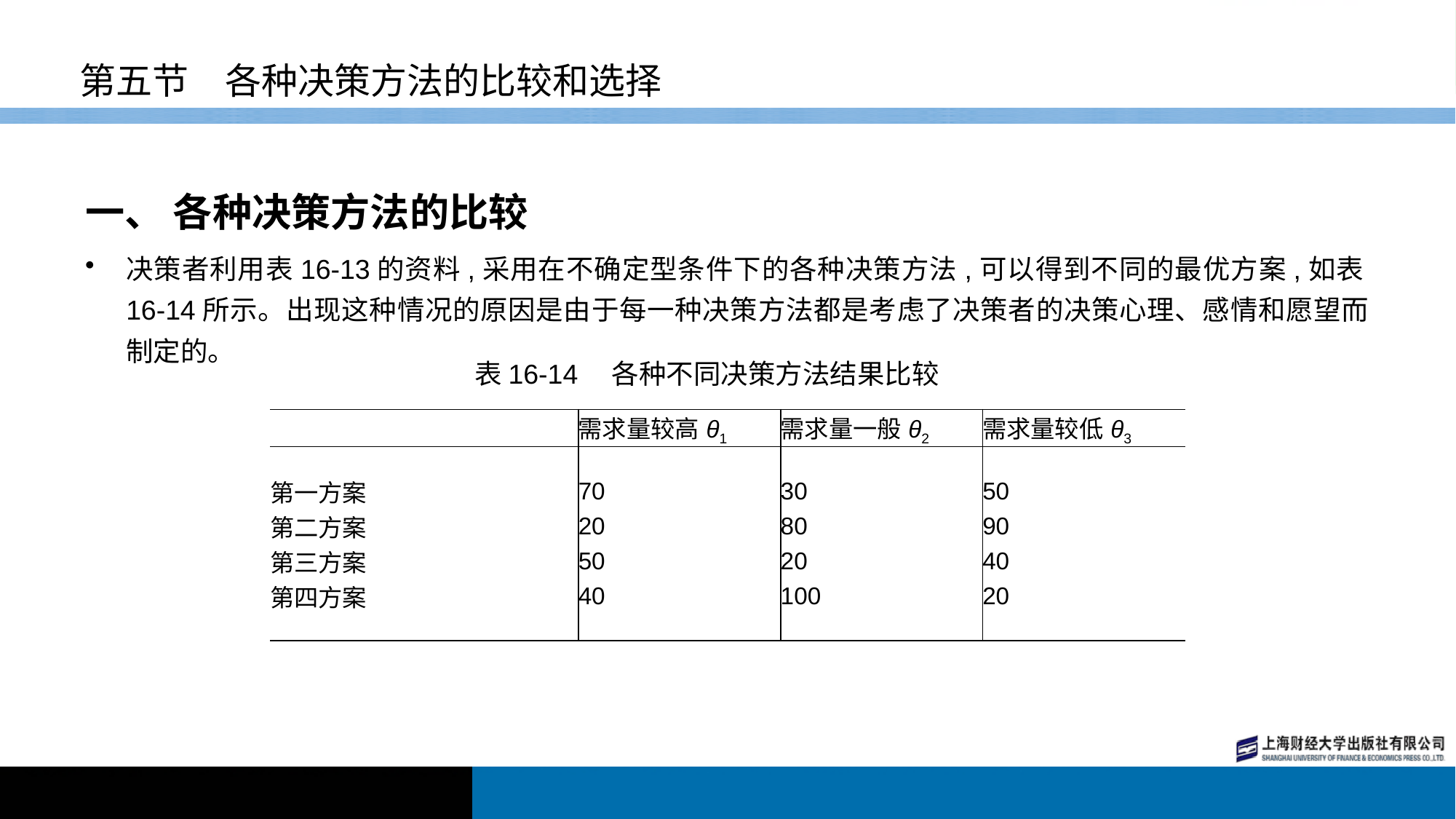

# 第五节　各种决策方法的比较和选择
一、 各种决策方法的比较
决策者利用表16-13的资料,采用在不确定型条件下的各种决策方法,可以得到不同的最优方案,如表16-14所示。出现这种情况的原因是由于每一种决策方法都是考虑了决策者的决策心理、感情和愿望而制定的。

表16-14　各种不同决策方法结果比较
|  | 需求量较高θ1 | 需求量一般θ2 | 需求量较低θ3 |
| --- | --- | --- | --- |
|  |  |  |  |
| 第一方案 | 70 | 30 | 50 |
| 第二方案 | 20 | 80 | 90 |
| 第三方案 | 50 | 20 | 40 |
| 第四方案 | 40 | 100 | 20 |
|  |  |  |  |
|  |  |  |  |
11